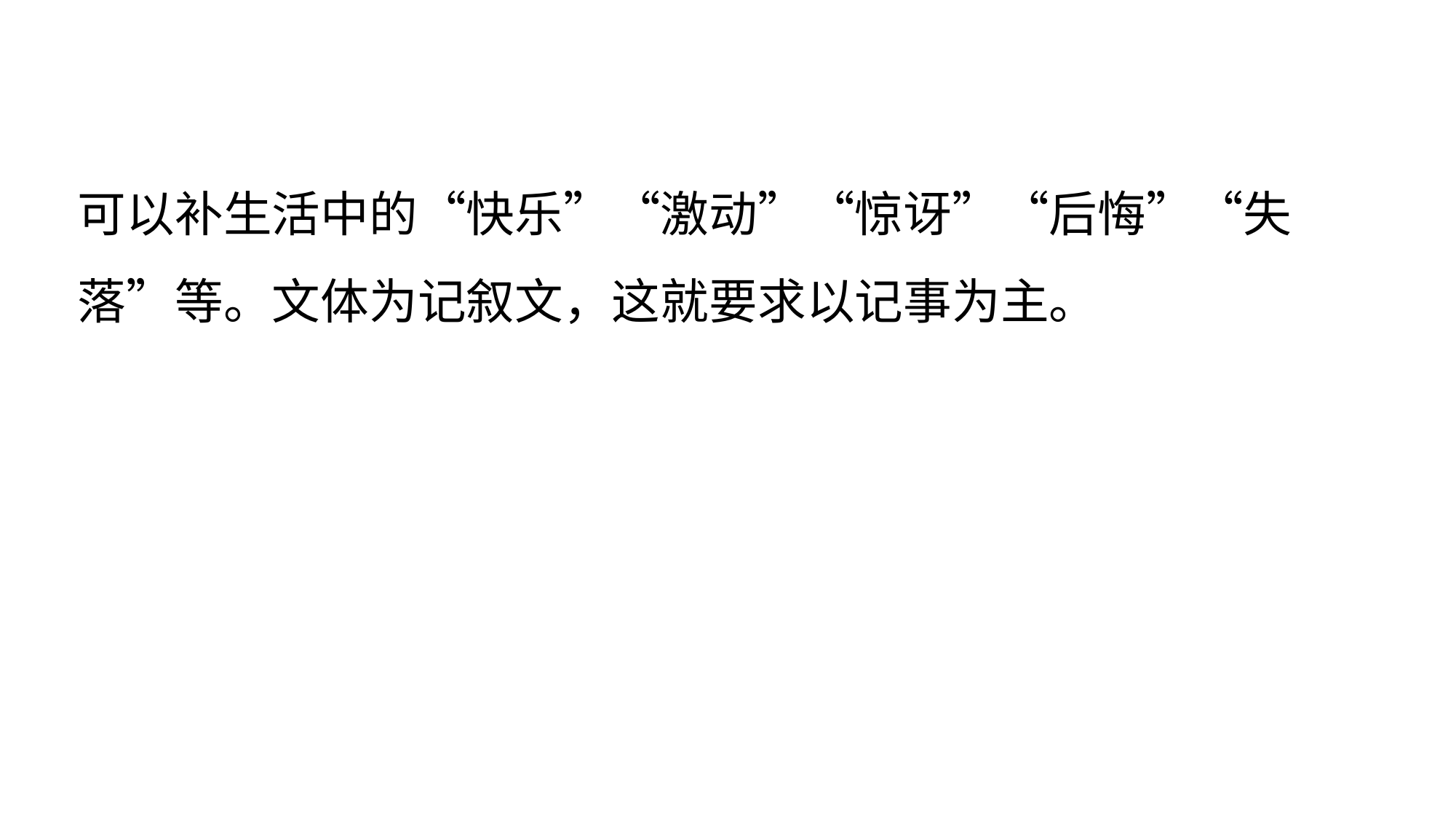

可以补生活中的“快乐”“激动”“惊讶”“后悔”“失落”等。文体为记叙文，这就要求以记事为主。